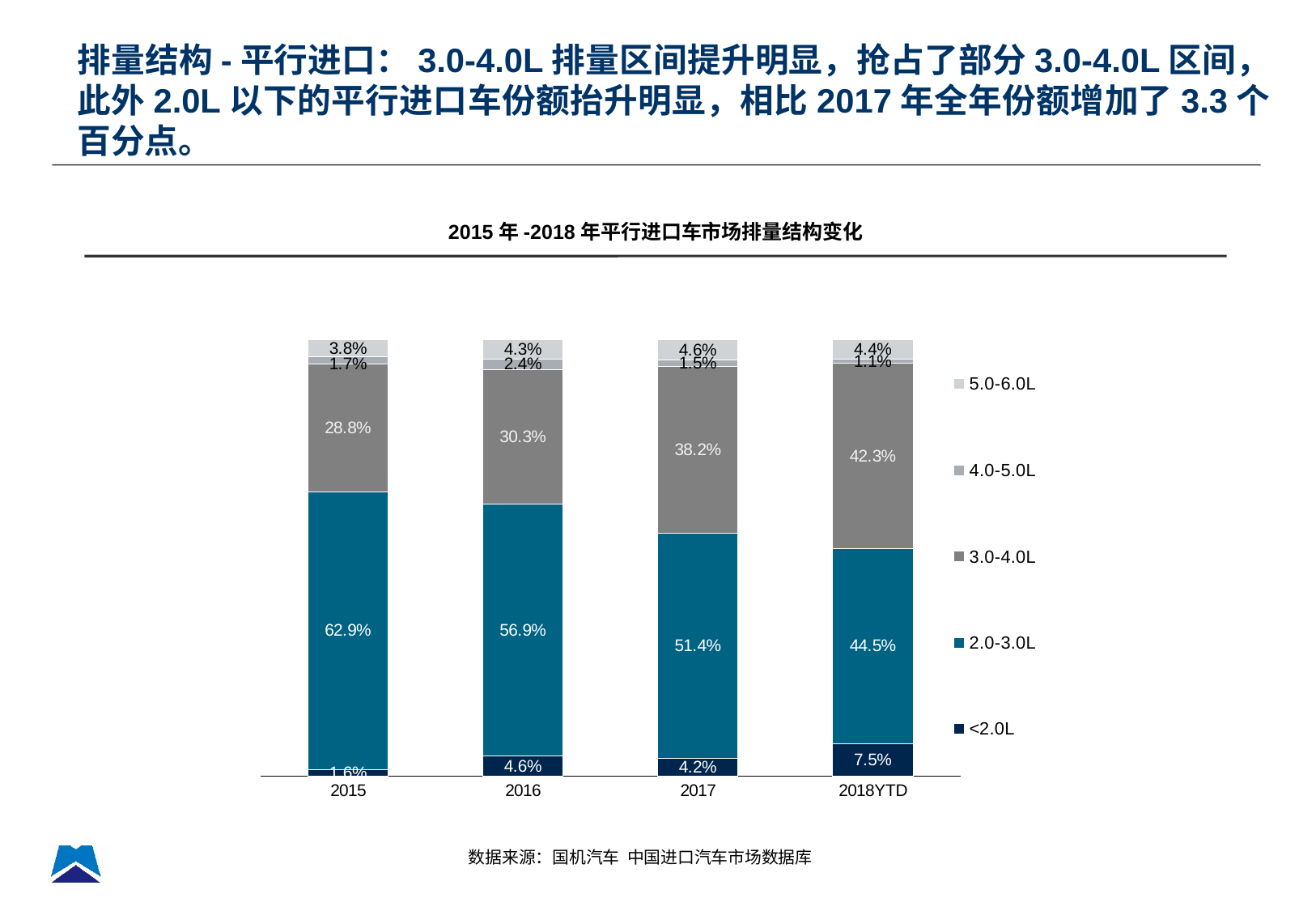

排量结构-平行进口：3.0-4.0L排量区间提升明显，抢占了部分3.0-4.0L区间，此外2.0L以下的平行进口车份额抬升明显，相比2017年全年份额增加了3.3个百分点。
2015年-2018年平行进口车市场排量结构变化

### Chart

| Category | <2.0L | 2.0-3.0L | 3.0-4.0L | 4.0-5.0L | 5.0-6.0L |
|---|---|---|---|---|---|
| 2015 | 0.0156221282852417 | 0.6286396933336852 | 0.2883748610637058 | 0.01671611485983844 | 0.038061980903370395 |
| 2016 | 0.04589082860949886 | 0.5693519124942605 | 0.30304056851630196 | 0.023735856726665016 | 0.042977483683010013 |
| 2017 | 0.04174142379844421 | 0.514 | 0.3820000000000004 | 0.015240945141473249 | 0.046 |
| 2018YTD | 0.07480479227513868 | 0.44489479644751745 | 0.4229003993562622 | 0.010609763366513683 | 0.04363116170948322 |
数据来源：国机汽车  中国进口汽车市场数据库